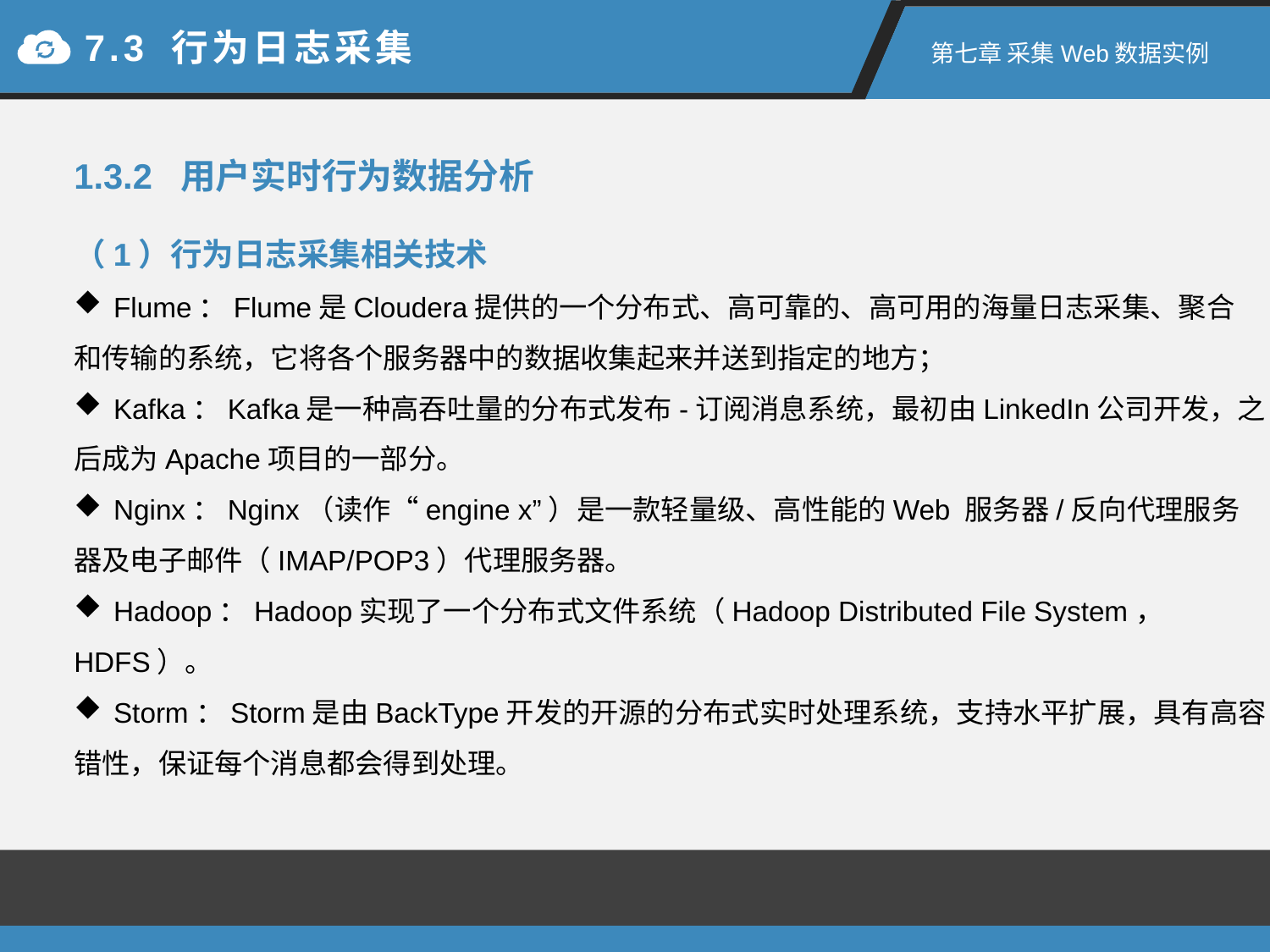

7.3 行为日志采集

第七章 采集Web数据实例
1.3.2  用户实时行为数据分析

（1）行为日志采集相关技术
Flume：Flume是Cloudera提供的一个分布式、高可靠的、高可用的海量日志采集、聚合
和传输的系统，它将各个服务器中的数据收集起来并送到指定的地方；
Kafka：Kafka是一种高吞吐量的分布式发布-订阅消息系统，最初由LinkedIn公司开发，之
后成为Apache项目的一部分。
Nginx：Nginx（读作“engine x”）是一款轻量级、高性能的Web 服务器/反向代理服务
器及电子邮件（IMAP/POP3）代理服务器。
Hadoop：Hadoop实现了一个分布式文件系统（Hadoop Distributed File System，
HDFS）。
Storm：Storm是由BackType开发的开源的分布式实时处理系统，支持水平扩展，具有高容
错性，保证每个消息都会得到处理。